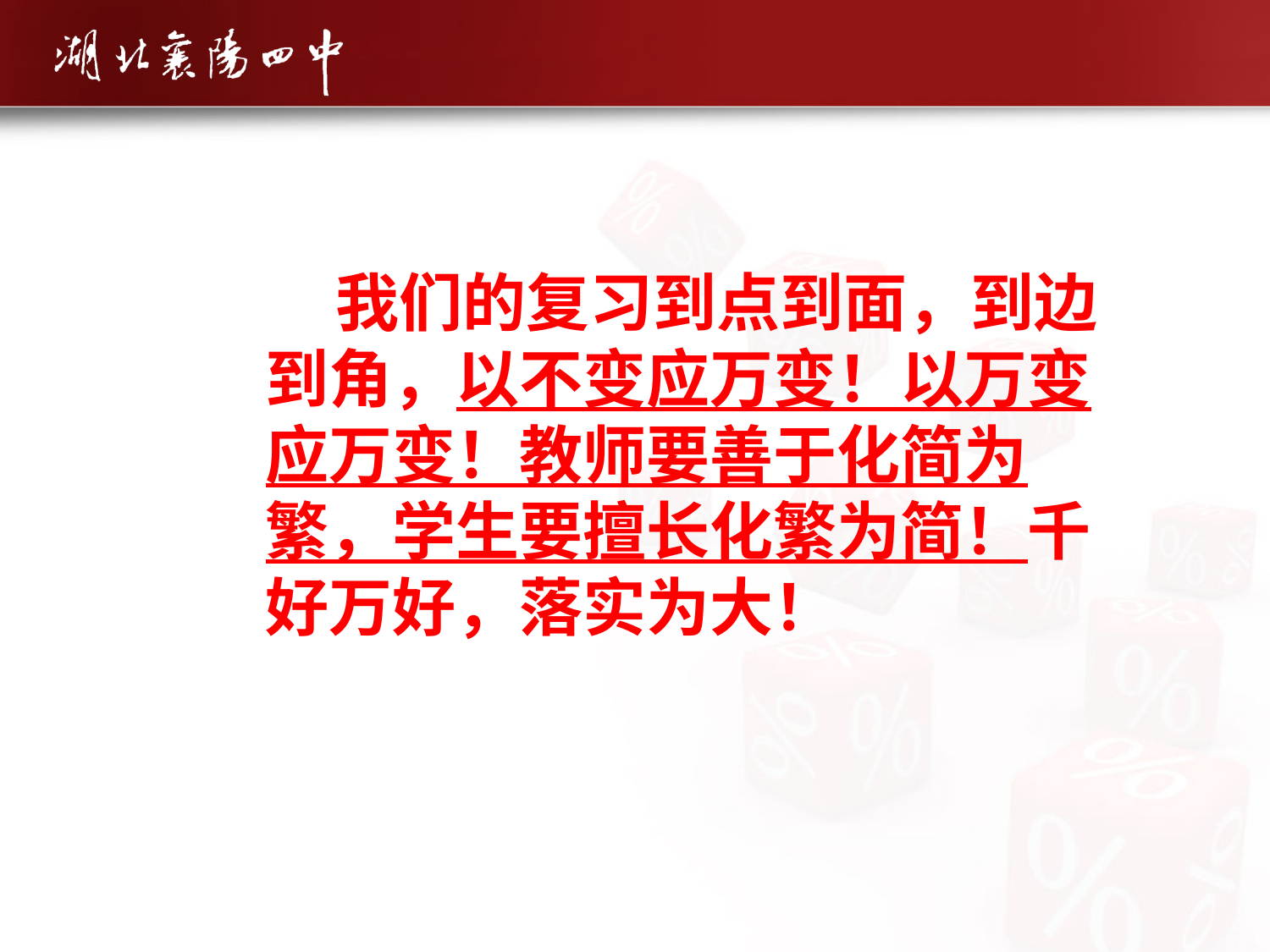

我们的复习到点到面，到边到角，以不变应万变！以万变应万变！教师要善于化简为繁，学生要擅长化繁为简！千好万好，落实为大！